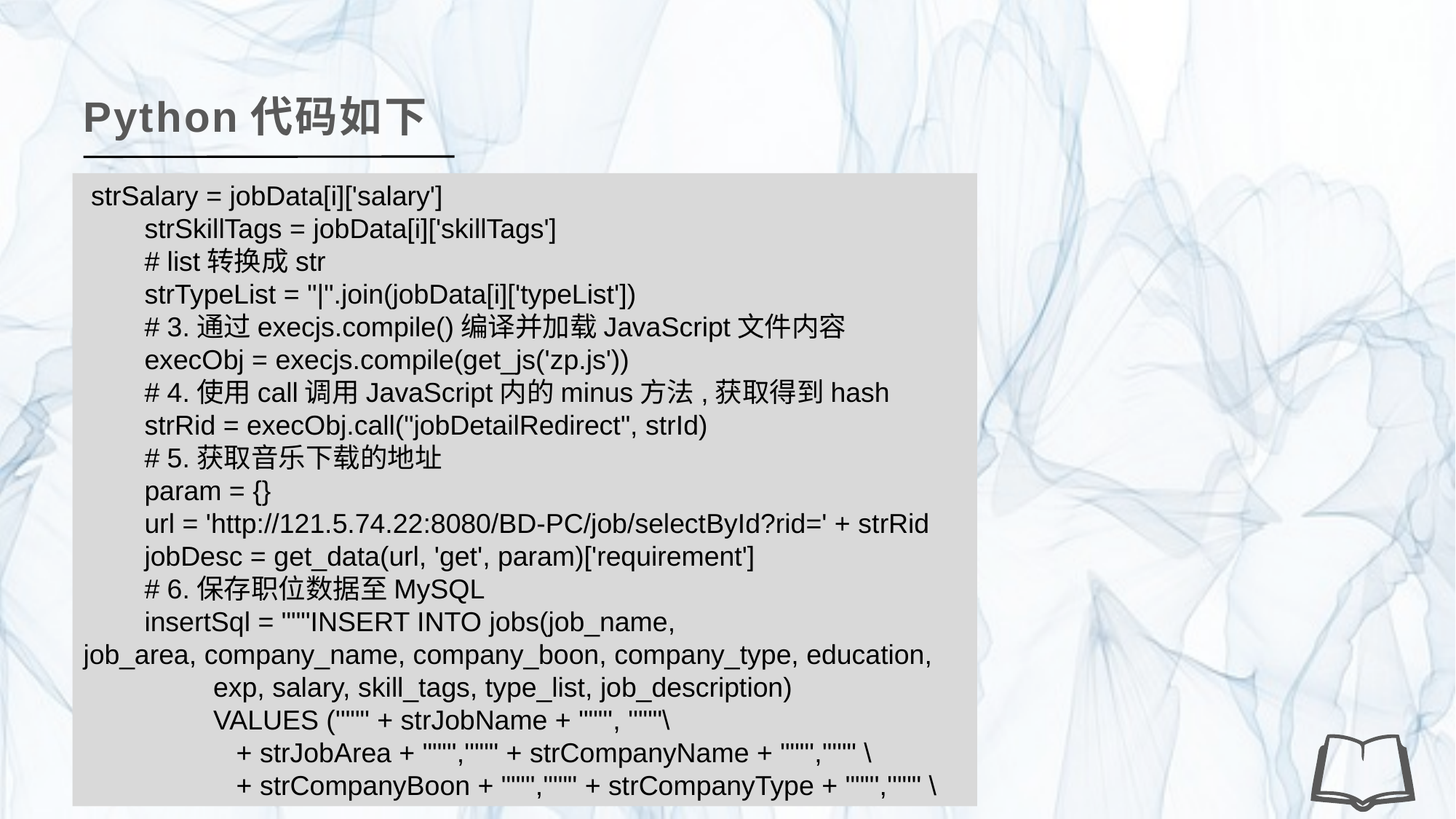

Python代码如下
 strSalary = jobData[i]['salary']
        strSkillTags = jobData[i]['skillTags']
        # list转换成str
        strTypeList = "|".join(jobData[i]['typeList'])
        # 3.通过execjs.compile()编译并加载JavaScript文件内容
        execObj = execjs.compile(get_js('zp.js'))
        # 4.使用call调用JavaScript内的minus方法,获取得到hash
        strRid = execObj.call("jobDetailRedirect", strId)
        # 5.获取音乐下载的地址
        param = {}
        url = 'http://121.5.74.22:8080/BD-PC/job/selectById?rid=' + strRid
        jobDesc = get_data(url, 'get', param)['requirement']
        # 6.保存职位数据至MySQL
        insertSql = """INSERT INTO jobs(job_name,
job_area, company_name, company_boon, company_type, education,
                 exp, salary, skill_tags, type_list, job_description)
                 VALUES ('""" + strJobName + """', '"""\
                    + strJobArea + """','""" + strCompanyName + """','""" \
                    + strCompanyBoon + """','""" + strCompanyType + """','""" \

53